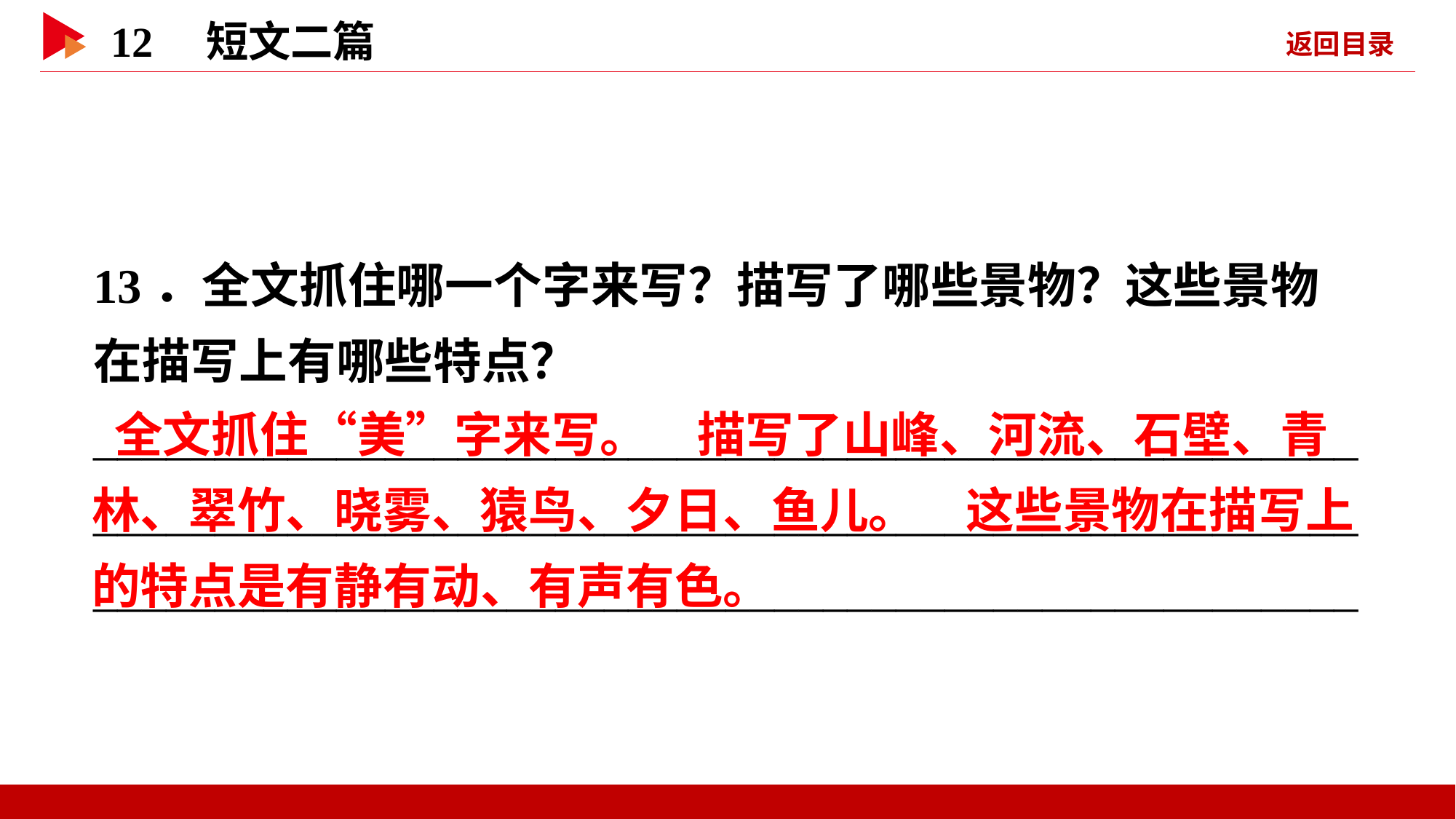

13．全文抓住哪一个字来写？描写了哪些景物？这些景物在描写上有哪些特点？
____________________________________________________________________________________________________________________________________________________________
 全文抓住“美”字来写。　描写了山峰、河流、石壁、青林、翠竹、晓雾、猿鸟、夕日、鱼儿。　这些景物在描写上的特点是有静有动、有声有色。